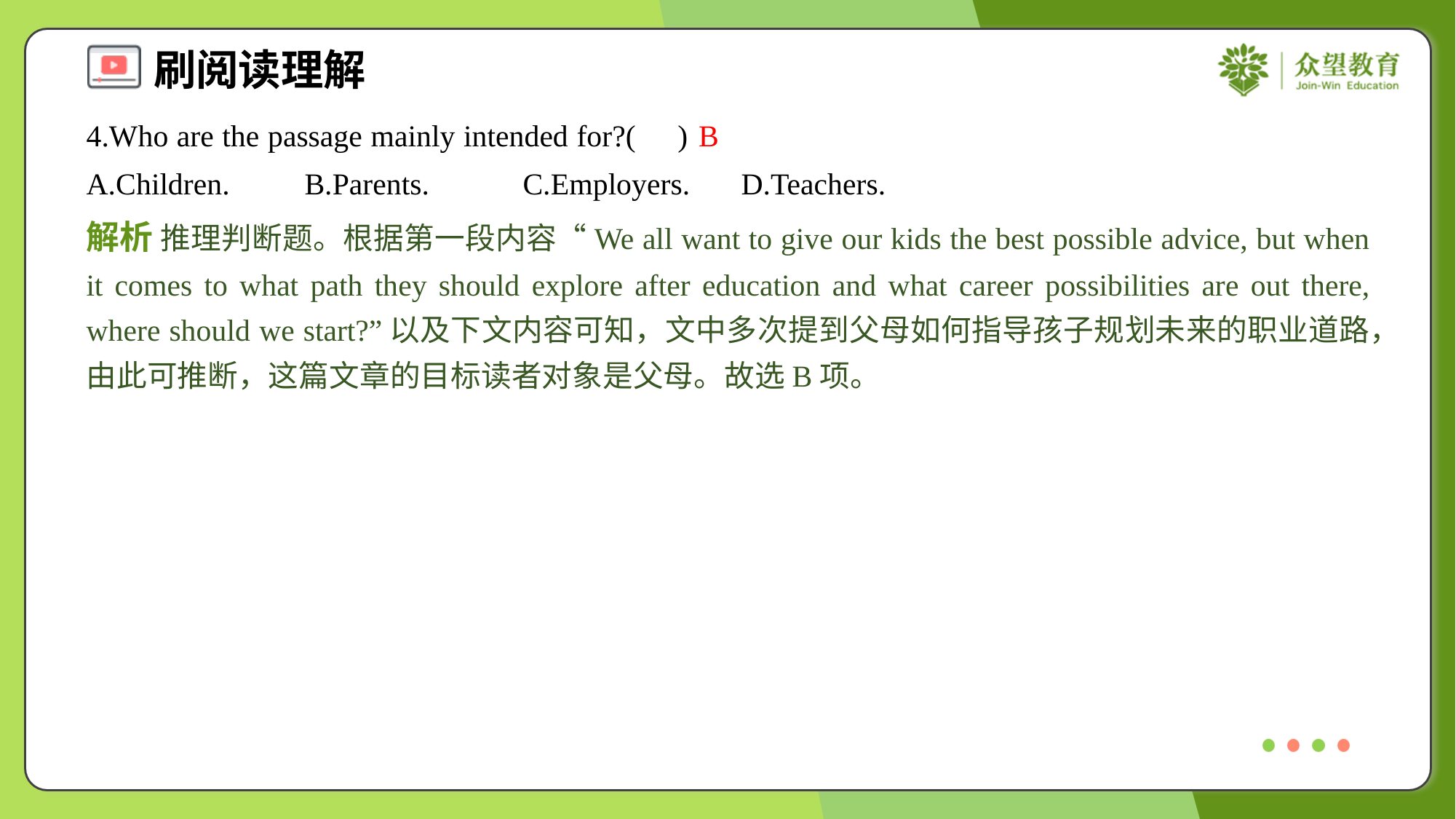

4.Who are the passage mainly intended for?(     )
B
A.Children.	B.Parents.	C.Employers.	D.Teachers.
解析 推理判断题。根据第一段内容“We all want to give our kids the best possible advice, but when it comes to what path they should explore after education and what career possibilities are out there, where should we start?”以及下文内容可知，文中多次提到父母如何指导孩子规划未来的职业道路，由此可推断，这篇文章的目标读者对象是父母。故选B项。